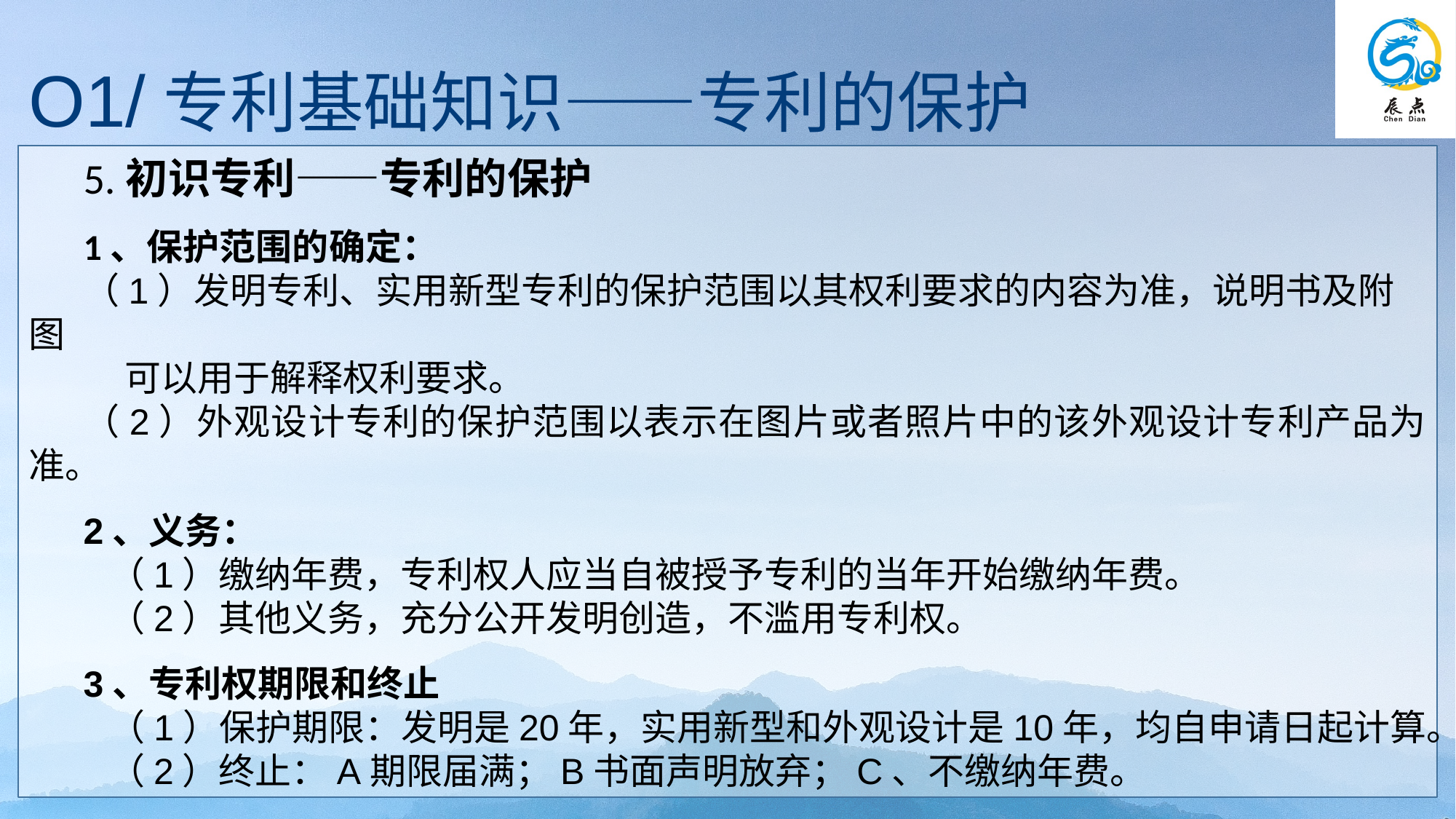

O1/专利基础知识——专利的保护
5.初识专利——专利的保护
1、保护范围的确定：
（1）发明专利、实用新型专利的保护范围以其权利要求的内容为准，说明书及附图
    可以用于解释权利要求。
（2）外观设计专利的保护范围以表示在图片或者照片中的该外观设计专利产品为准。
2、义务：
  （1）缴纳年费，专利权人应当自被授予专利的当年开始缴纳年费。
  （2）其他义务，充分公开发明创造，不滥用专利权。
3、专利权期限和终止
  （1）保护期限：发明是20年，实用新型和外观设计是10年，均自申请日起计算。
  （2）终止：A期限届满；B书面声明放弃；C、不缴纳年费。
10